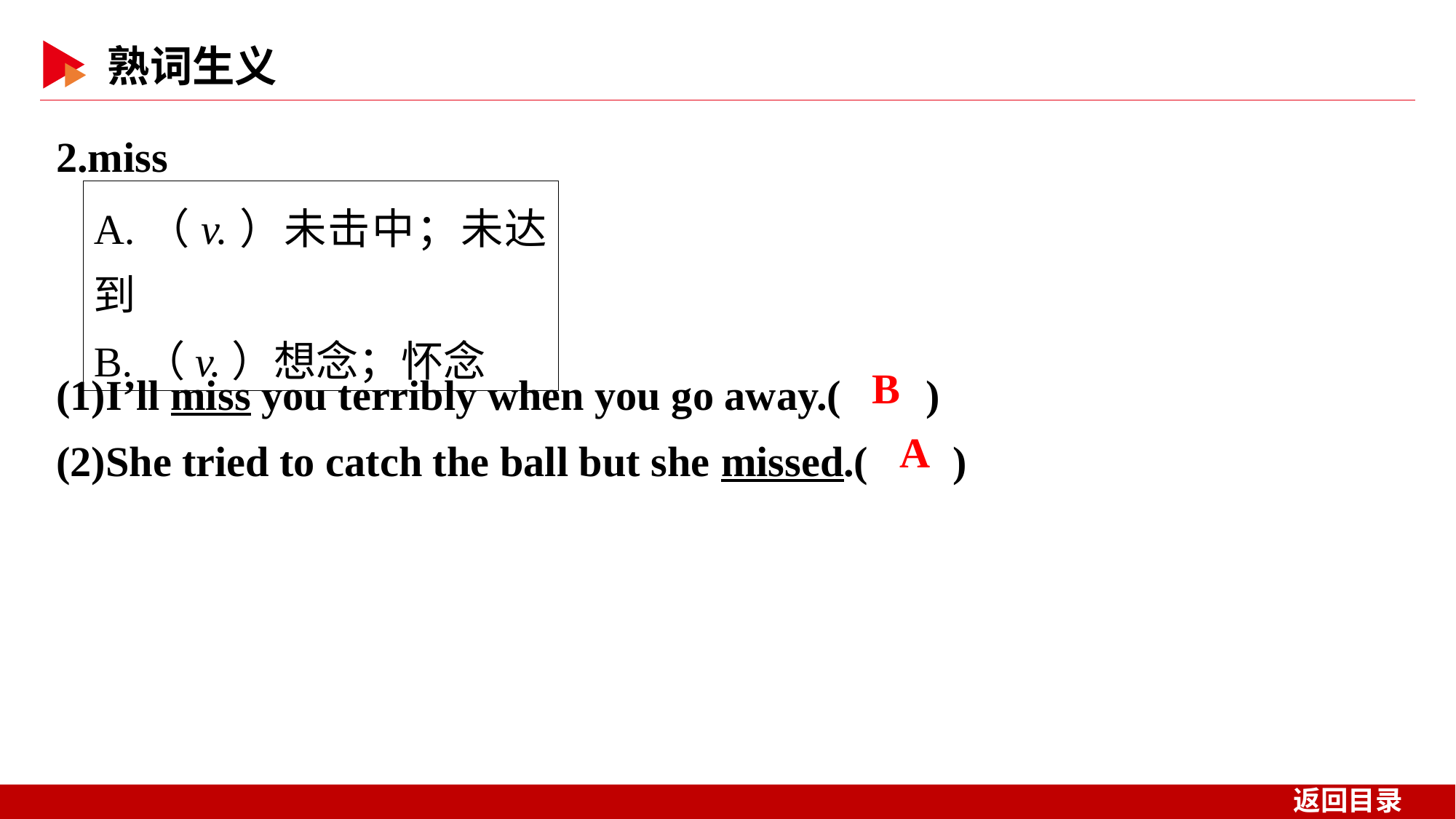

2.miss
A.（v.）未击中；未达到
B.（v.）想念；怀念
(1)I’ll miss you terribly when you go away.(        )
(2)She tried to catch the ball but she missed.(        )
   B
   A